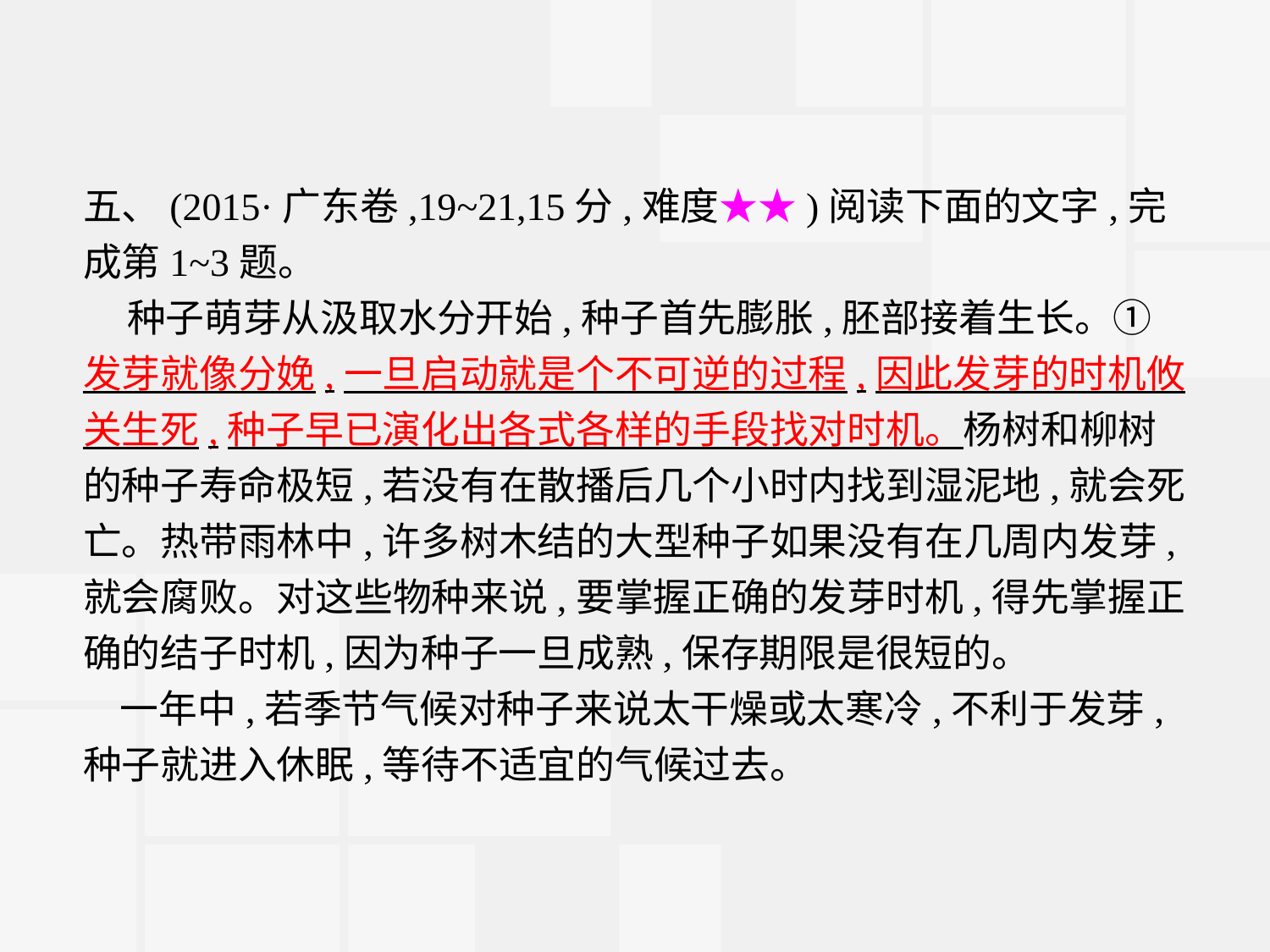

五、(2015·广东卷,19~21,15分,难度★★)阅读下面的文字,完成第1~3题。
    种子萌芽从汲取水分开始,种子首先膨胀,胚部接着生长。①发芽就像分娩,一旦启动就是个不可逆的过程,因此发芽的时机攸关生死,种子早已演化出各式各样的手段找对时机。杨树和柳树的种子寿命极短,若没有在散播后几个小时内找到湿泥地,就会死亡。热带雨林中,许多树木结的大型种子如果没有在几周内发芽,就会腐败。对这些物种来说,要掌握正确的发芽时机,得先掌握正确的结子时机,因为种子一旦成熟,保存期限是很短的。
一年中,若季节气候对种子来说太干燥或太寒冷,不利于发芽,种子就进入休眠,等待不适宜的气候过去。